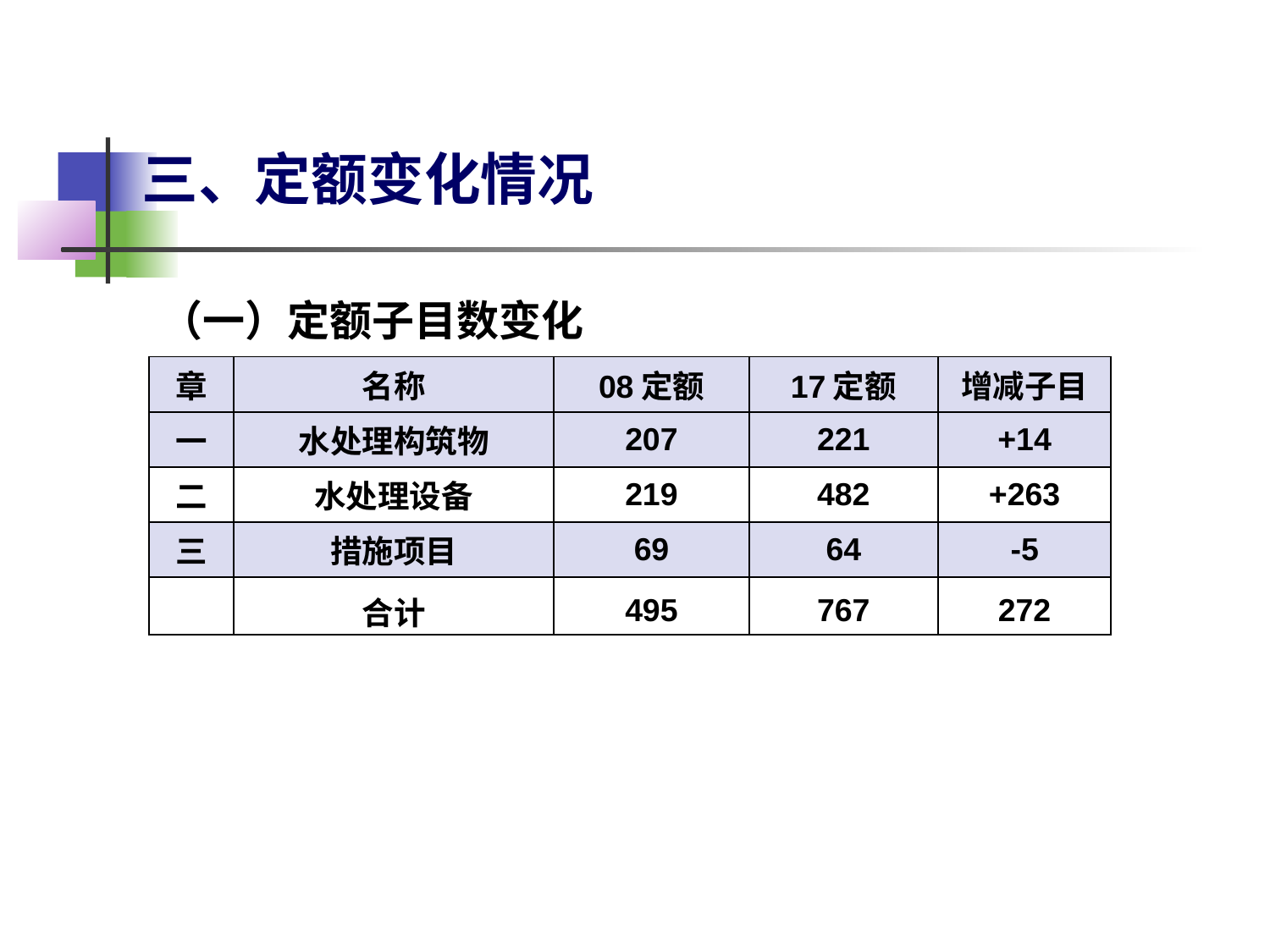

# 三、定额变化情况
    （一）定额子目数变化
| 章 | 名称 | 08定额 | 17定额 | 增减子目 |
| --- | --- | --- | --- | --- |
| 一 | 水处理构筑物 | 207 | 221 | +14 |
| 二 | 水处理设备 | 219 | 482 | +263 |
| 三 | 措施项目 | 69 | 64 | -5 |
|  | 合计 | 495 | 767 | 272 |